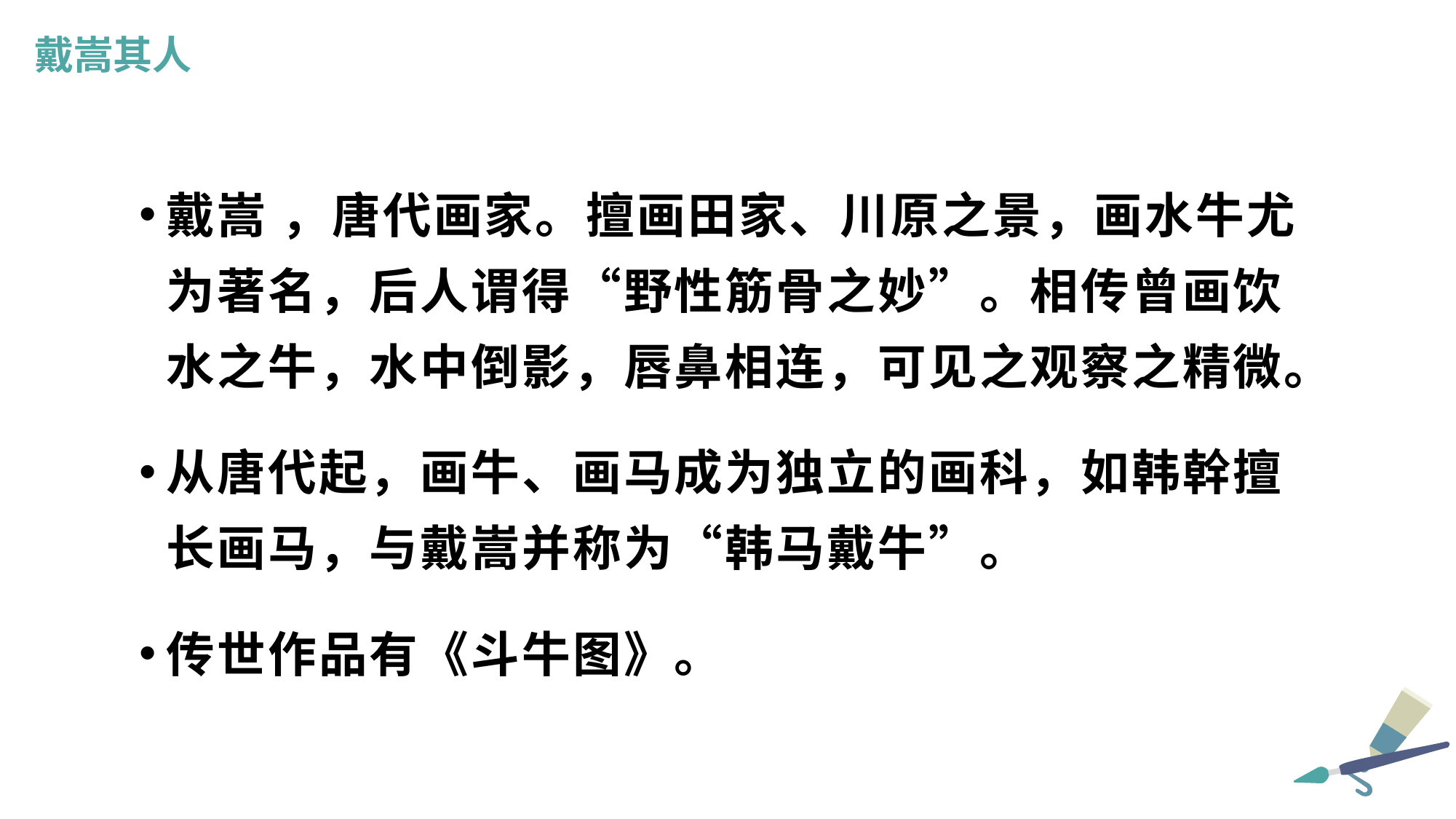

戴嵩其人
戴嵩 ，唐代画家。擅画田家、川原之景，画水牛尤为著名，后人谓得“野性筋骨之妙”。相传曾画饮水之牛，水中倒影，唇鼻相连，可见之观察之精微。
从唐代起，画牛、画马成为独立的画科，如韩幹擅长画马，与戴嵩并称为“韩马戴牛”。
传世作品有《斗牛图》。